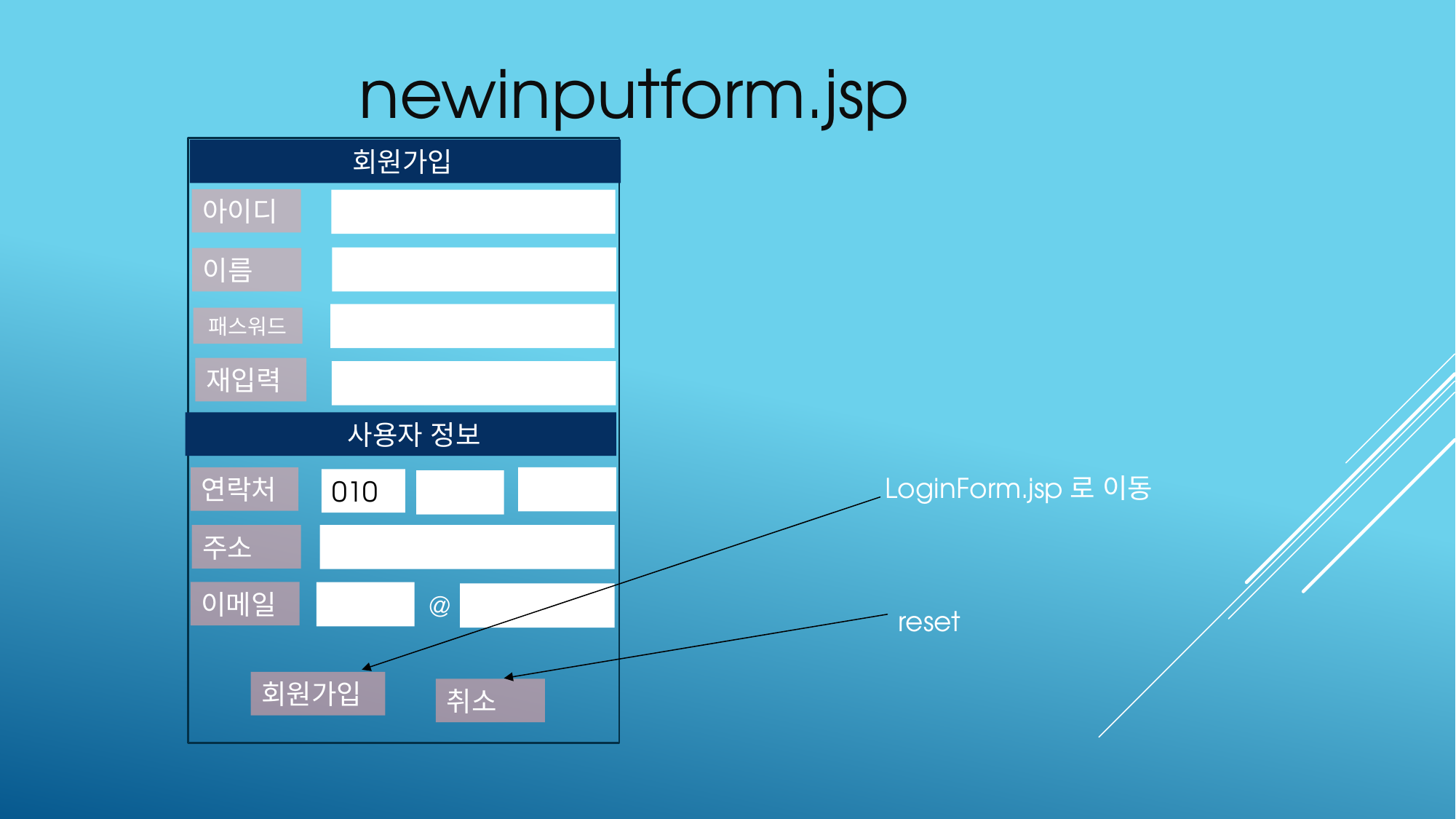

newinputform.jsp

                   회원가입
아이디

이름

패스워드
재입력

                   사용자 정보
LoginForm.jsp로 이동
연락처

0100

주소

이메일

@
reset
회원가입
취소